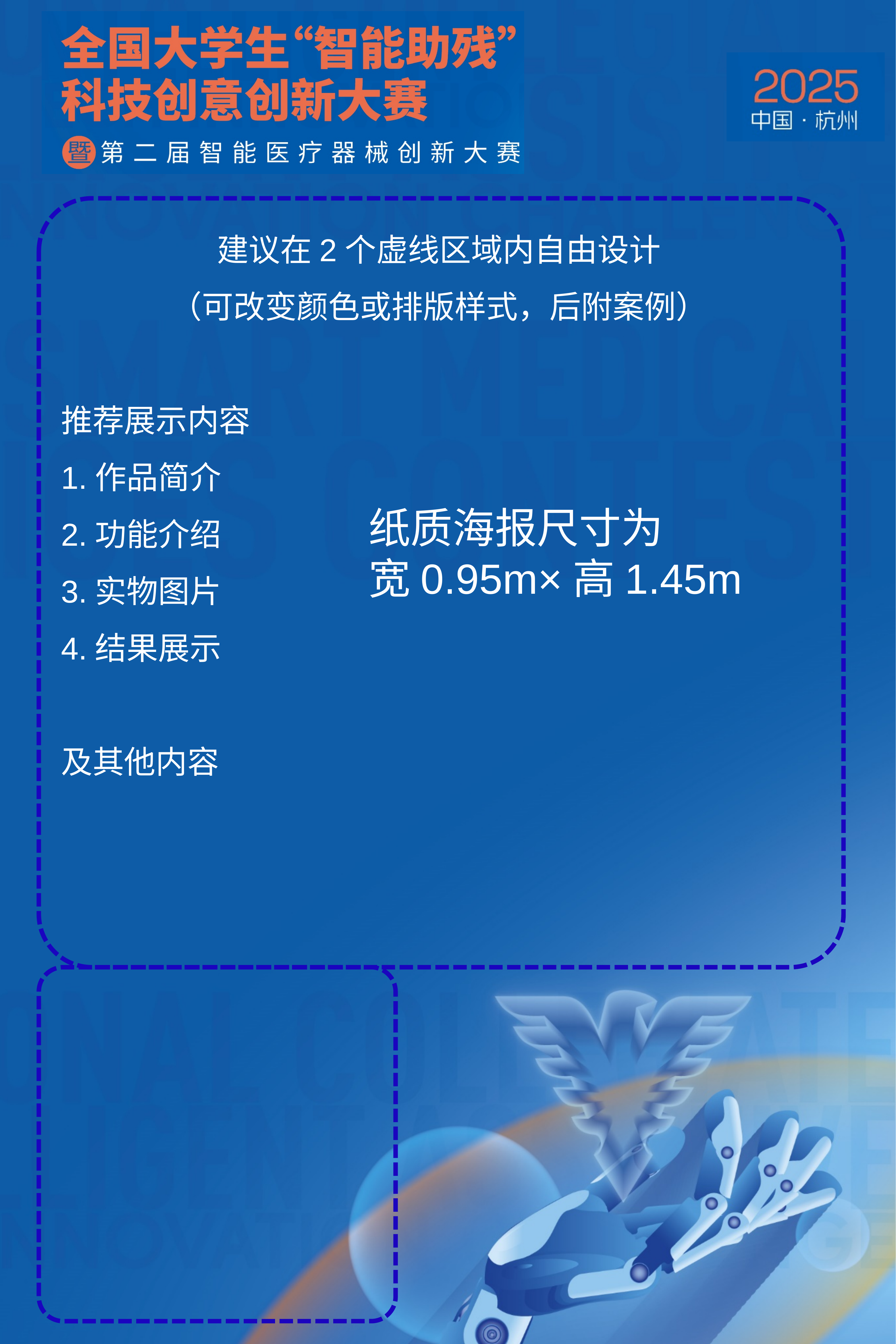

建议在2个虚线区域内自由设计
（可改变颜色或排版样式，后附案例）

推荐展示内容
1.作品简介
2.功能介绍
3.实物图片
4.结果展示

及其他内容

纸质海报尺寸为
宽0.95m×高1.45m